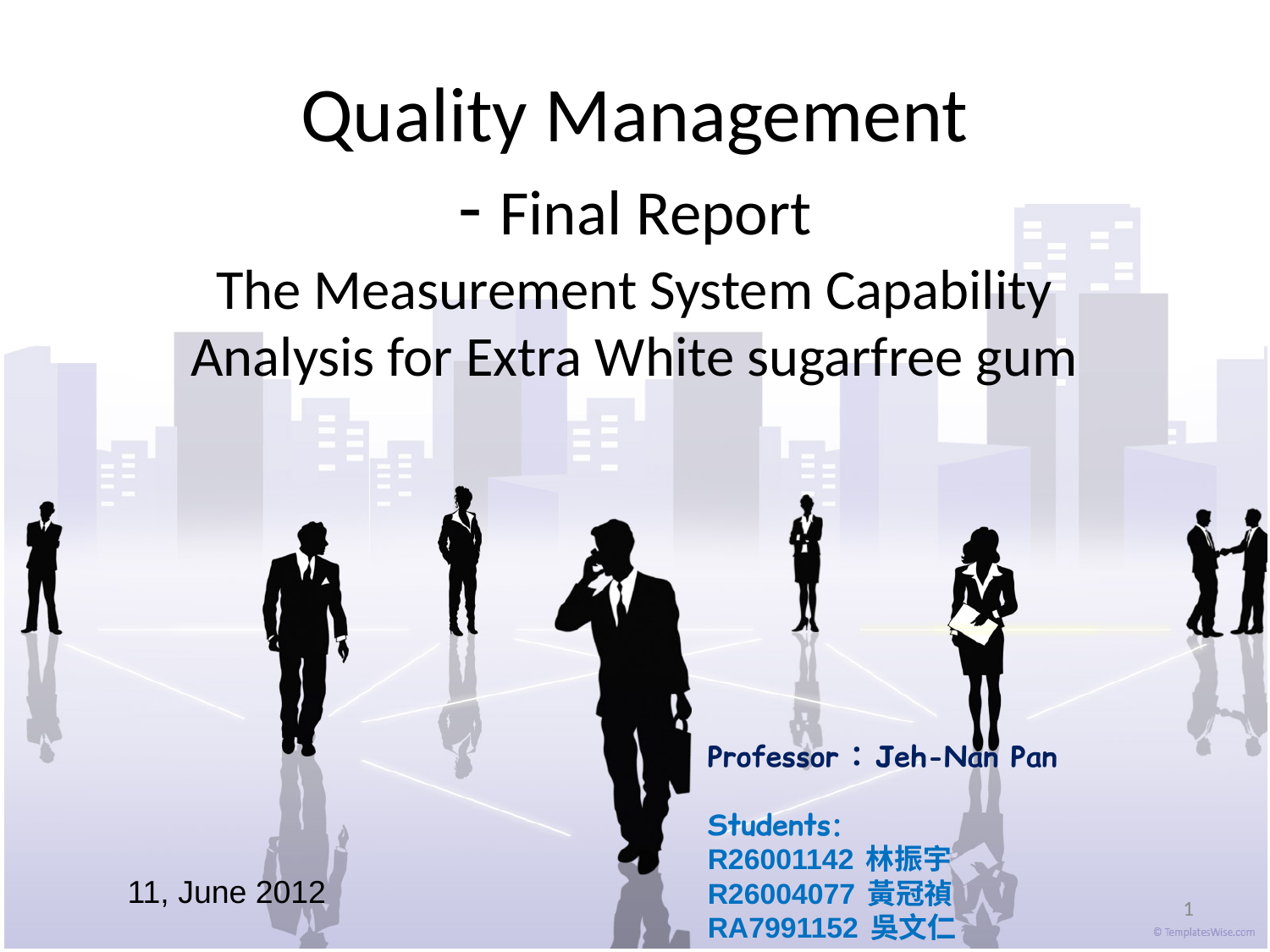

# Quality Management - Final Report
The Measurement System Capability Analysis for Extra White sugarfree gum
Professor：Jeh-Nan Pan

Students:
R26001142 林振宇
R26004077 黃冠禎
RA7991152 吳文仁
11, June 2012
1